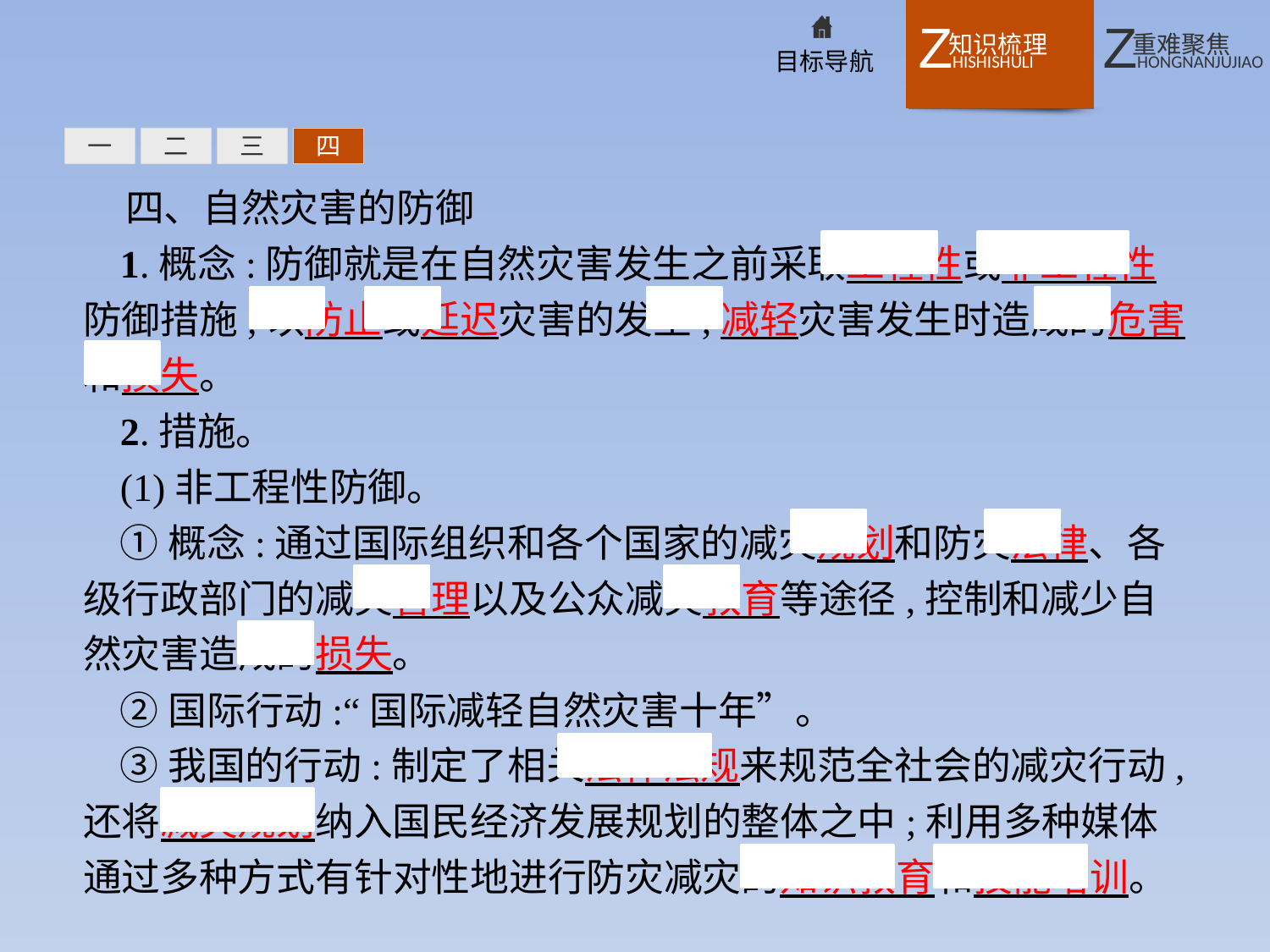

一
二
三
四
四、自然灾害的防御
1.概念:防御就是在自然灾害发生之前采取工程性或非工程性防御措施,以防止或延迟灾害的发生,减轻灾害发生时造成的危害和损失。
2.措施。
(1)非工程性防御。
①概念:通过国际组织和各个国家的减灾规划和防灾法律、各级行政部门的减灾管理以及公众减灾教育等途径,控制和减少自然灾害造成的损失。
②国际行动:“国际减轻自然灾害十年”。
③我国的行动:制定了相关法律法规来规范全社会的减灾行动,还将减灾规划纳入国民经济发展规划的整体之中;利用多种媒体通过多种方式有针对性地进行防灾减灾的知识教育和技能培训。